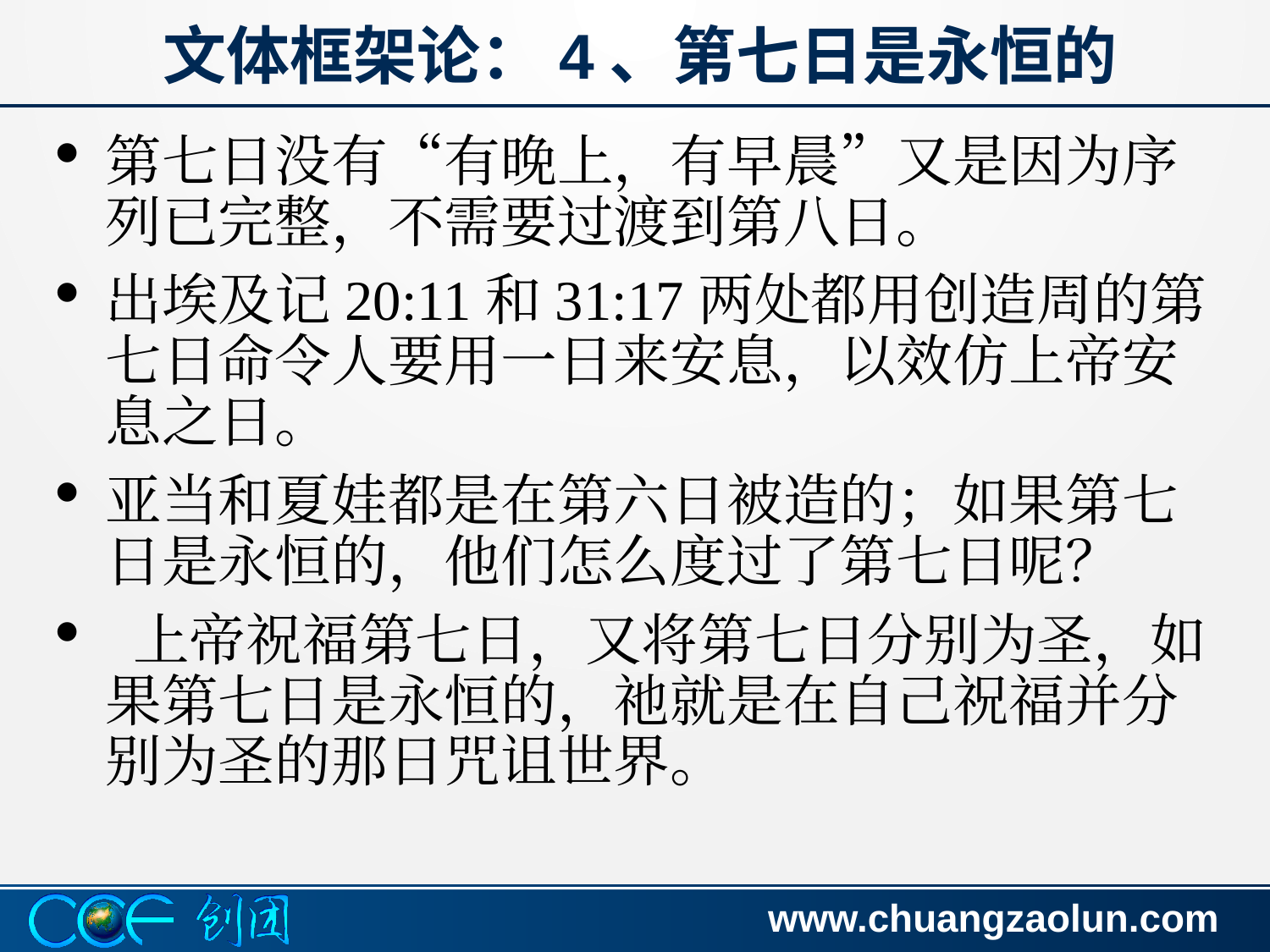

文体框架论：4、第七日是永恒的
第七日没有“有晚上，有早晨”又是因为序列已完整，不需要过渡到第八日。
出埃及记20:11和31:17两处都用创造周的第七日命令人要用一日来安息，以效仿上帝安息之日。
亚当和夏娃都是在第六日被造的；如果第七日是永恒的，他们怎么度过了第七日呢？
 上帝祝福第七日，又将第七日分别为圣，如果第七日是永恒的，祂就是在自己祝福并分别为圣的那日咒诅世界。